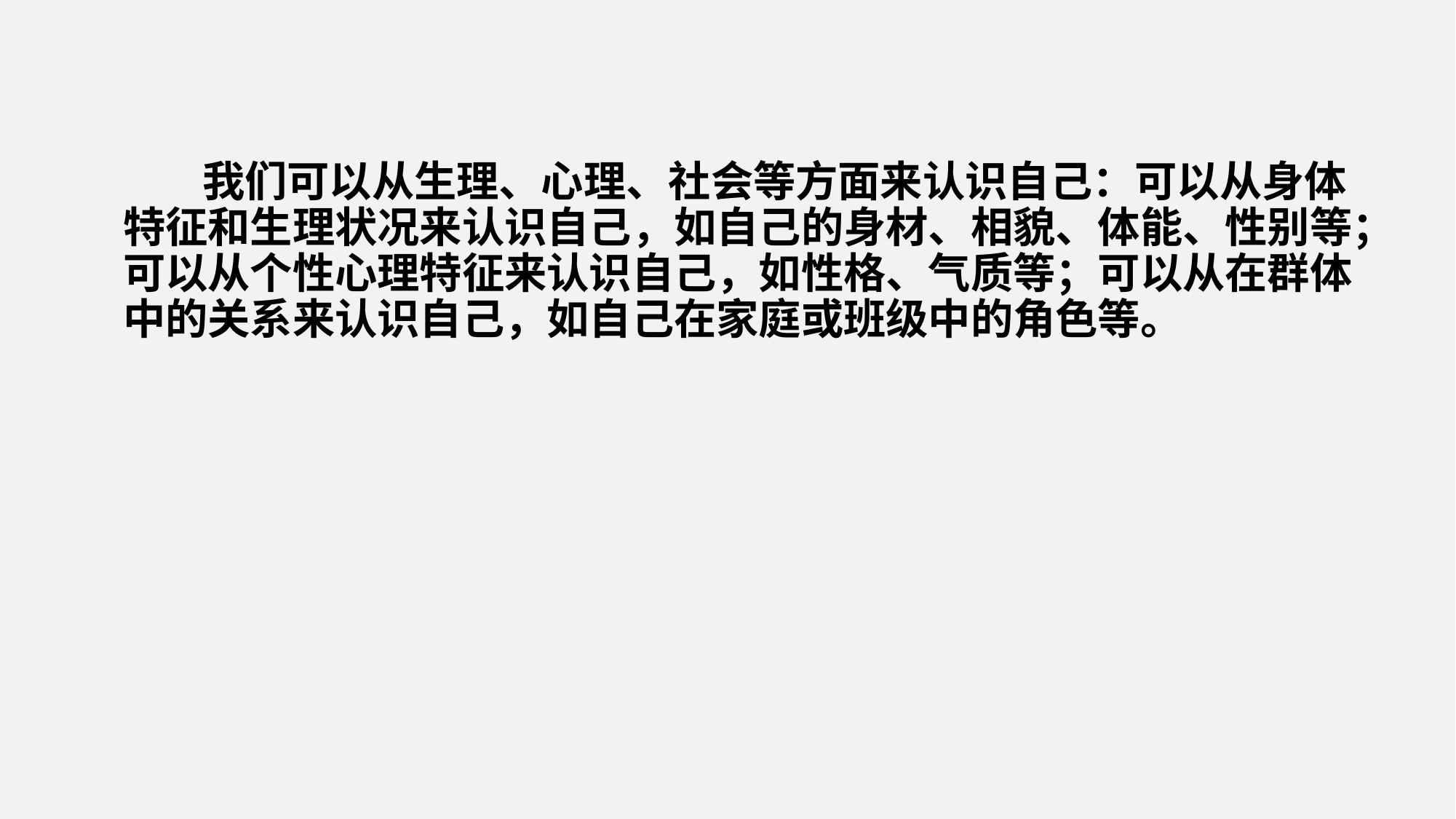

我们可以从生理、心理、社会等方面来认识自己：可以从身体特征和生理状况来认识自己，如自己的身材、相貌、体能、性别等；可以从个性心理特征来认识自己，如性格、气质等；可以从在群体中的关系来认识自己，如自己在家庭或班级中的角色等。